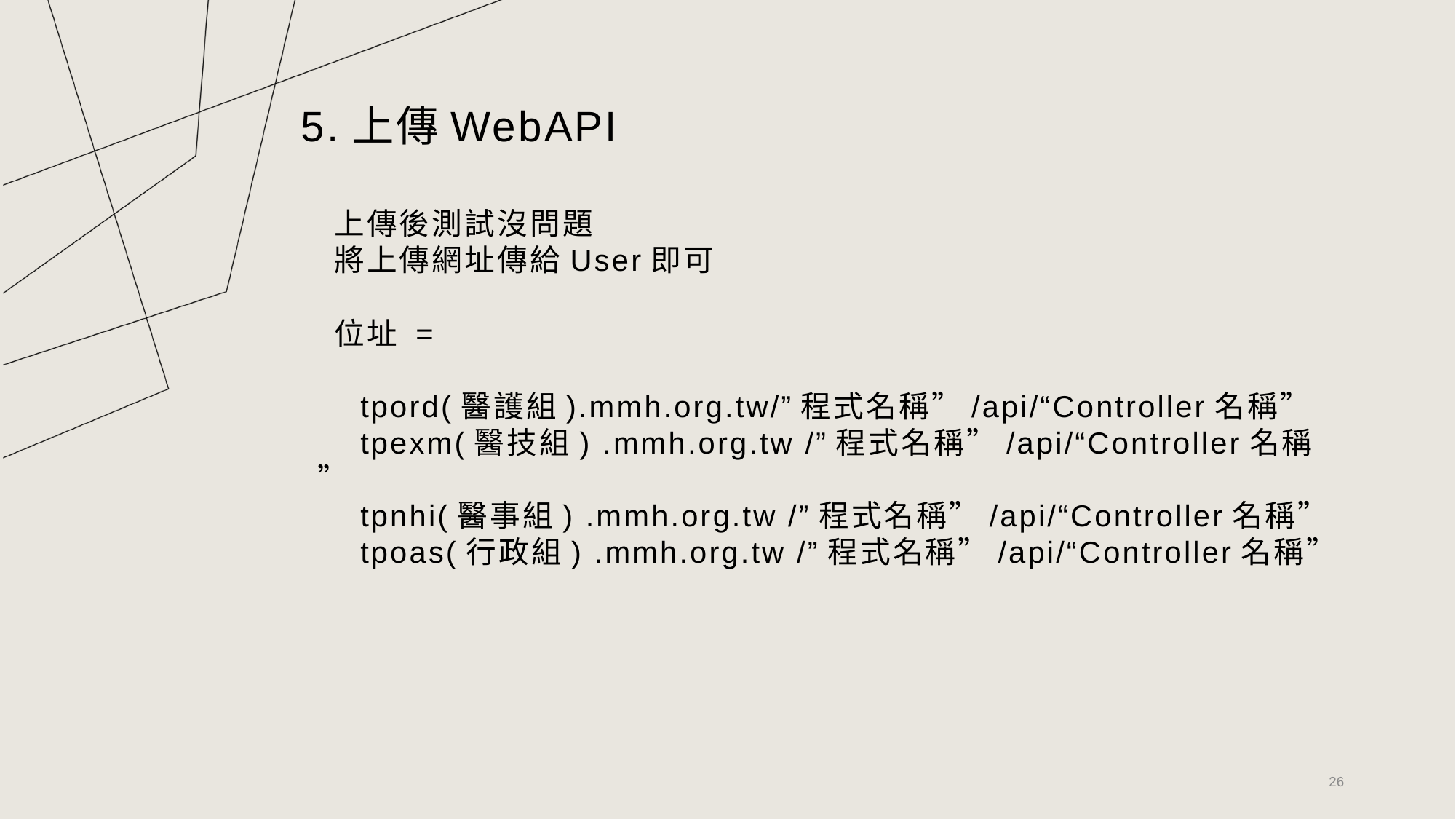

5.上傳WebAPI
 上傳後測試沒問題
 將上傳網址傳給User即可

 位址 =

    tpord(醫護組).mmh.org.tw/”程式名稱”/api/“Controller名稱”
    tpexm(醫技組) .mmh.org.tw /”程式名稱”/api/“Controller名稱”
    tpnhi(醫事組) .mmh.org.tw /”程式名稱”/api/“Controller名稱”
    tpoas(行政組) .mmh.org.tw /”程式名稱”/api/“Controller名稱”

26